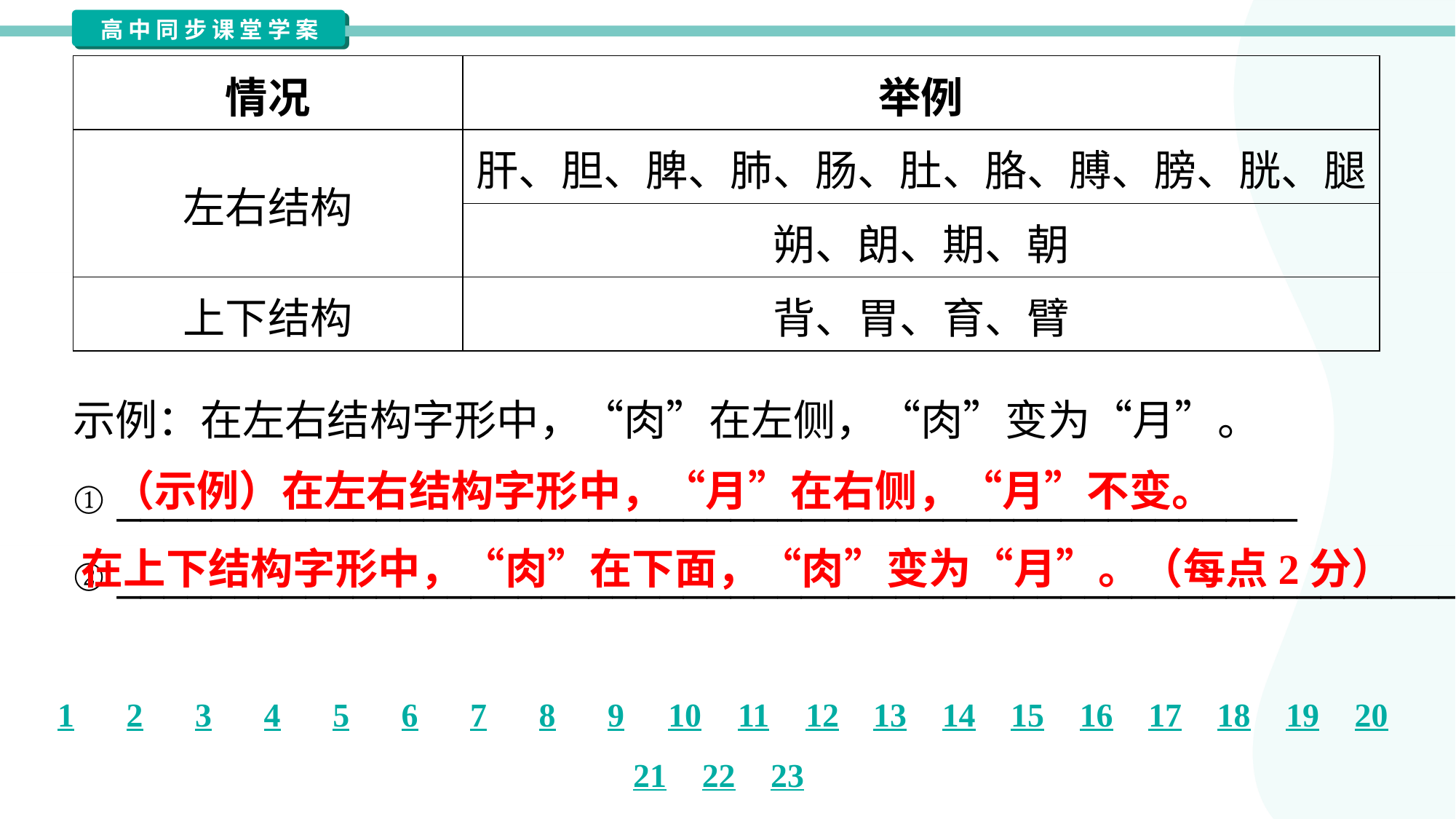

| 情况 | 举例 |
| --- | --- |
| 左右结构 | 肝、胆、脾、肺、肠、肚、胳、膊、膀、胱、腿 |
|  | 朔、朗、期、朝 |
| 上下结构 | 背、胃、育、臂 |
示例：在左右结构字形中，“肉”在左侧，“肉”变为“月”。
① __________________________________________________
② _________________________________________________________
（示例）在左右结构字形中，“月”在右侧，“月”不变。
在上下结构字形中，“肉”在下面，“肉”变为“月”。（每点2分）